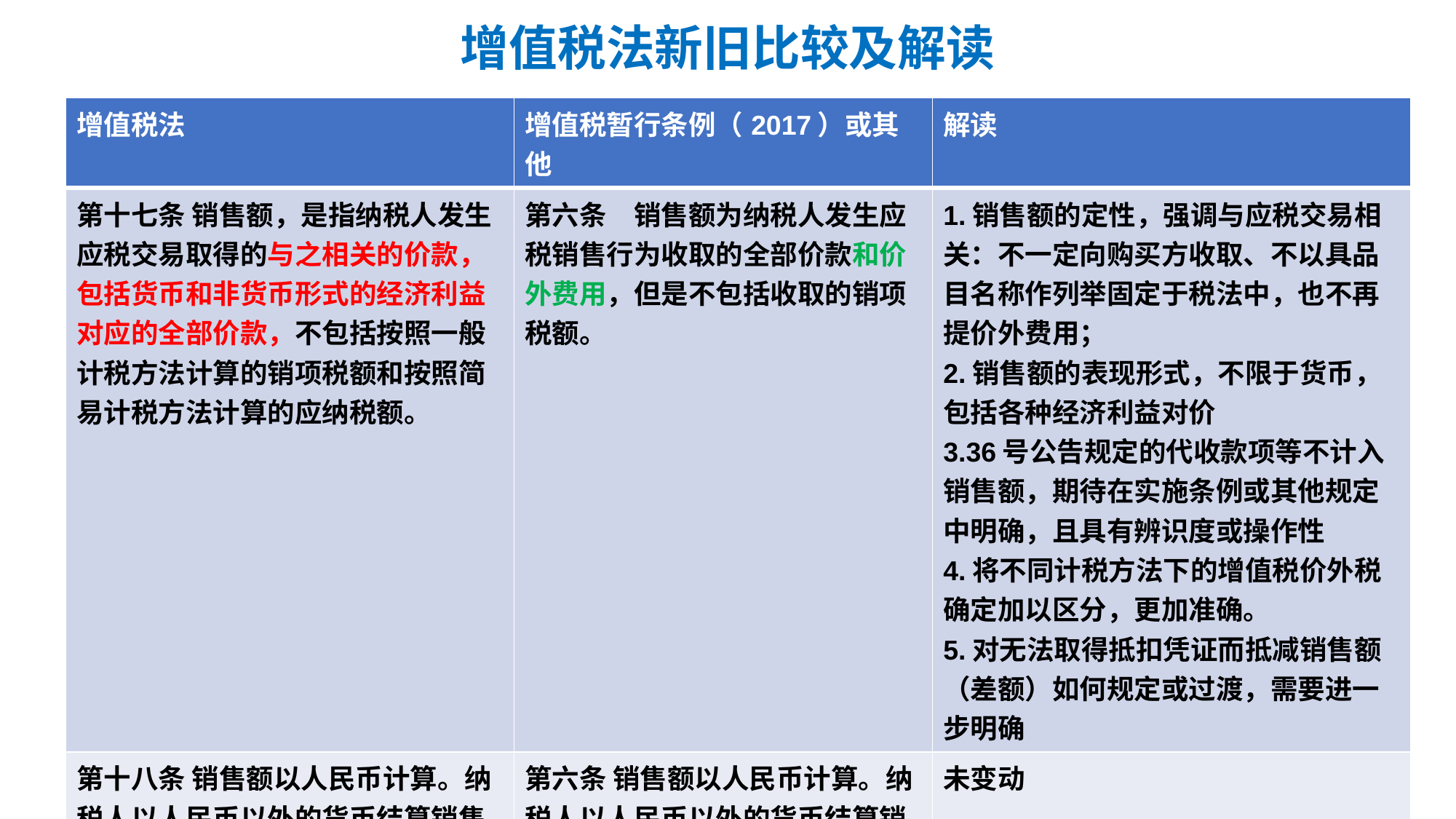

# 增值税法新旧比较及解读
| 增值税法 | 增值税暂行条例（2017）或其他 | 解读 |
| --- | --- | --- |
| 第十七条 销售额，是指纳税人发生应税交易取得的与之相关的价款，包括货币和非货币形式的经济利益对应的全部价款，不包括按照一般计税方法计算的销项税额和按照简易计税方法计算的应纳税额。 | 第六条　销售额为纳税人发生应税销售行为收取的全部价款和价外费用，但是不包括收取的销项税额。 | 1.销售额的定性，强调与应税交易相关：不一定向购买方收取、不以具品目名称作列举固定于税法中，也不再提价外费用； 2.销售额的表现形式，不限于货币，包括各种经济利益对价 3.36号公告规定的代收款项等不计入销售额，期待在实施条例或其他规定中明确，且具有辨识度或操作性 4.将不同计税方法下的增值税价外税确定加以区分，更加准确。 5.对无法取得抵扣凭证而抵减销售额（差额）如何规定或过渡，需要进一步明确 |
| 第十八条 销售额以人民币计算。纳税人以人民币以外的货币结算销售额的，应当折合成人民币计算。 | 第六条 销售额以人民币计算。纳税人以人民币以外的货币结算销售额的,应当折合成人民币计算。 | 未变动 |